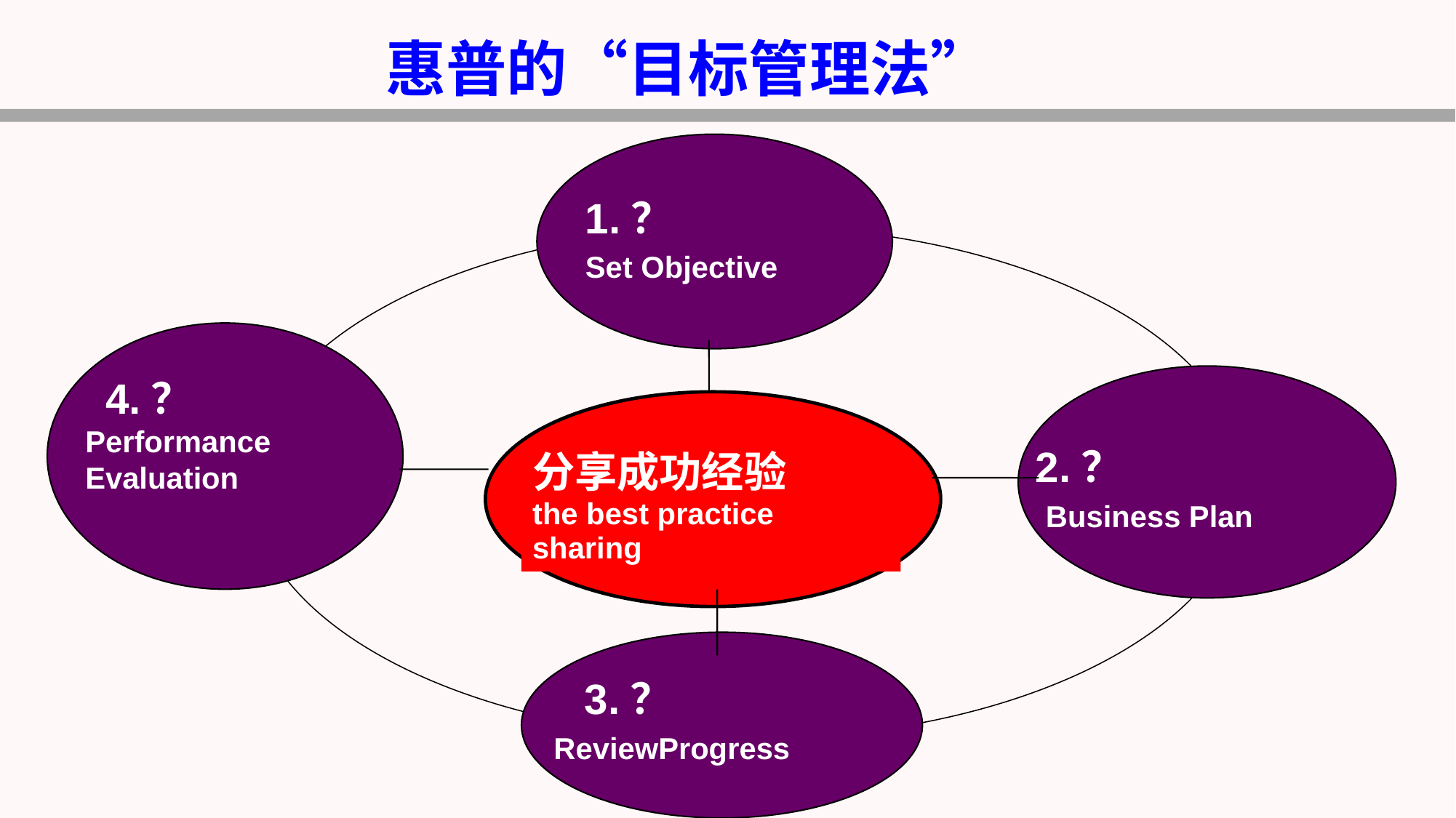

惠普的“目标管理法”

   1.？
   Set Objective

  4.？
Performance
Evaluation

  2.？
   Business Plan
分享成功经验
the best practice   sharing

    3.？
 ReviewProgress